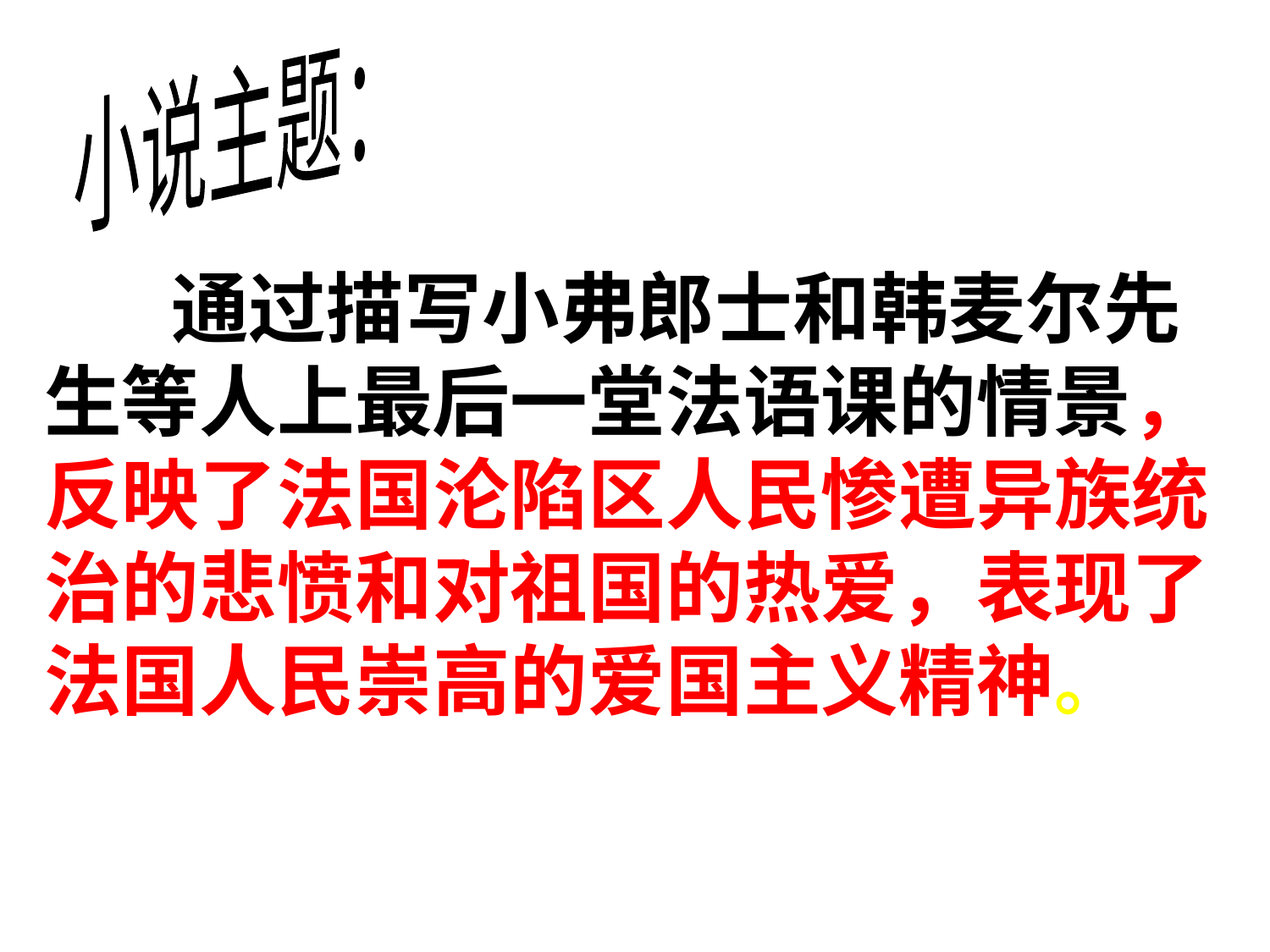

小说主题：
　　通过描写小弗郎士和韩麦尔先生等人上最后一堂法语课的情景，反映了法国沦陷区人民惨遭异族统治的悲愤和对祖国的热爱，表现了法国人民崇高的爱国主义精神。